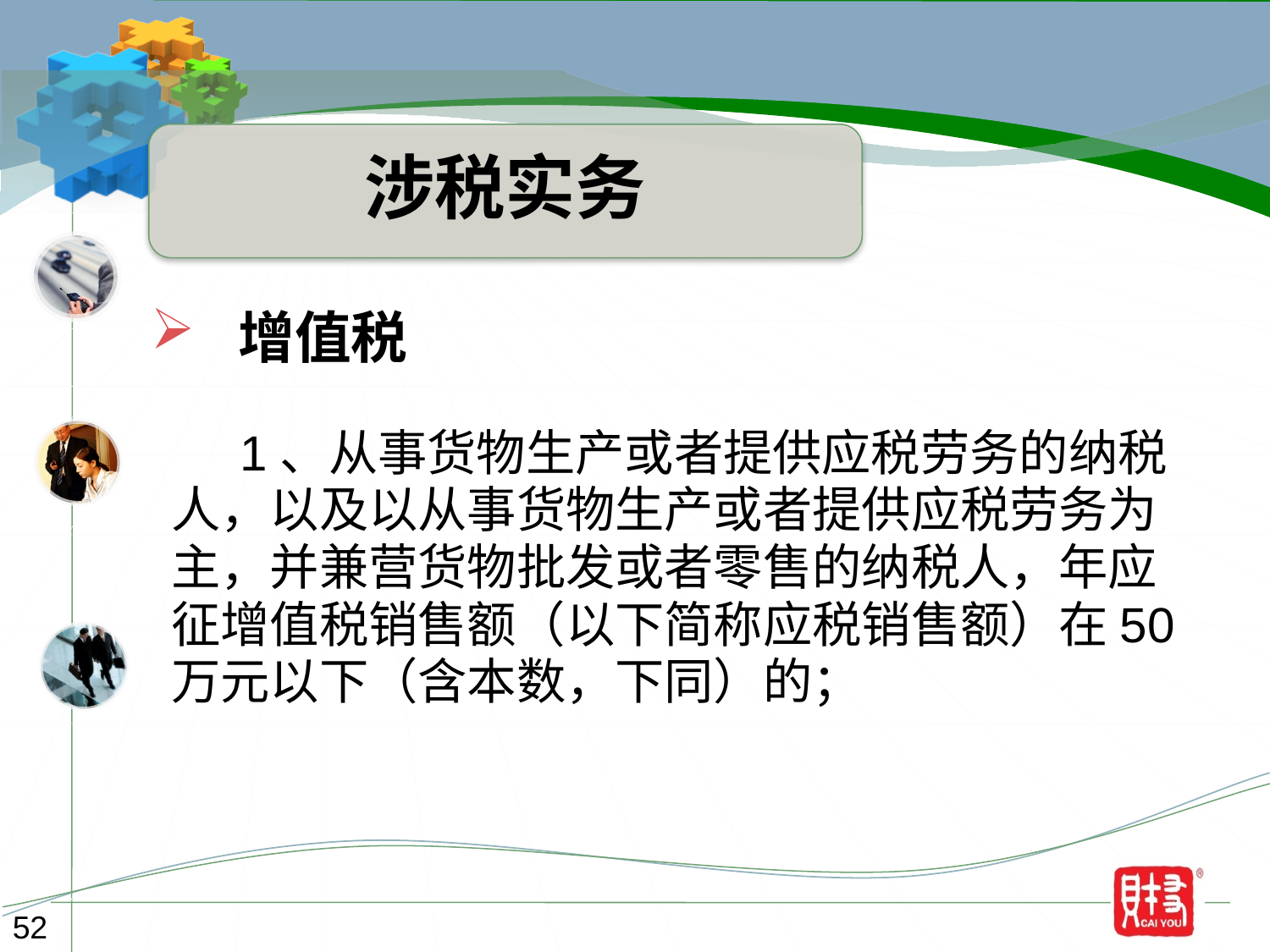

涉税实务
  增值税
     1、从事货物生产或者提供应税劳务的纳税
人，以及以从事货物生产或者提供应税劳务为
主，并兼营货物批发或者零售的纳税人，年应
征增值税销售额（以下简称应税销售额）在50
万元以下（含本数，下同）的；
52